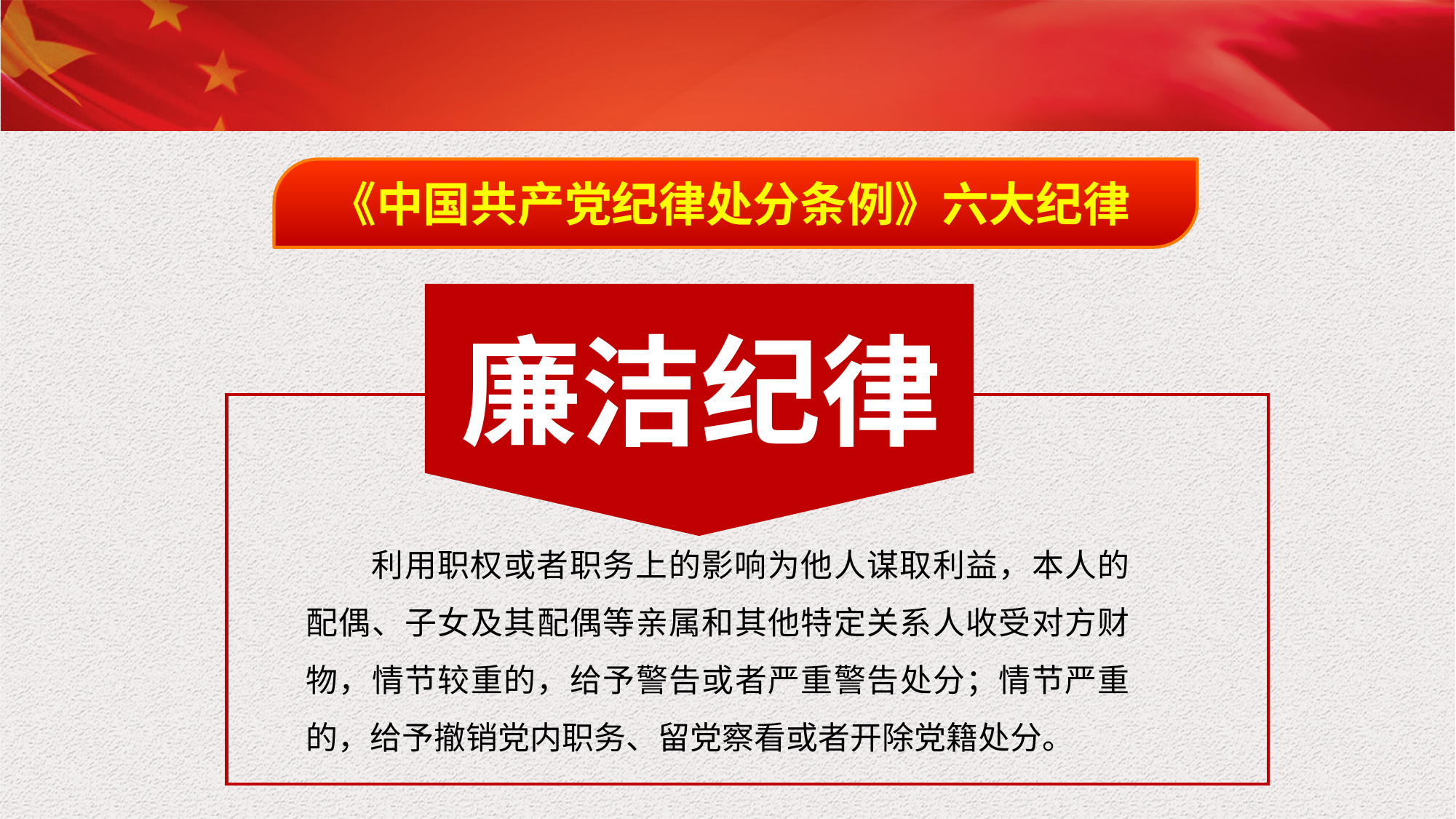

《中国共产党纪律处分条例》六大纪律
廉洁纪律

       利用职权或者职务上的影响为他人谋取利益，本人的配偶、子女及其配偶等亲属和其他特定关系人收受对方财物，情节较重的，给予警告或者严重警告处分；情节严重的，给予撤销党内职务、留党察看或者开除党籍处分。